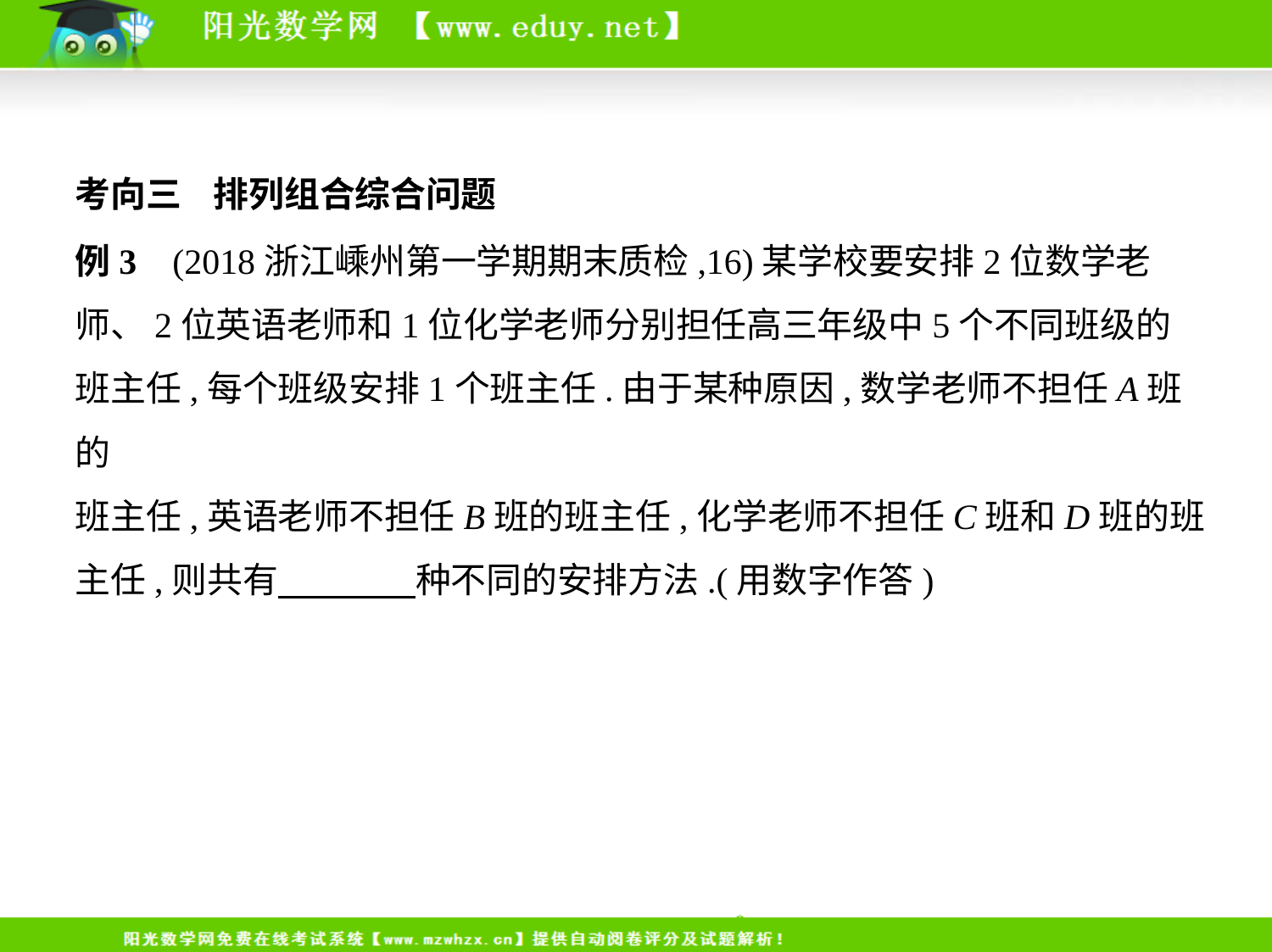

考向三    排列组合综合问题
例3    (2018浙江嵊州第一学期期末质检,16)某学校要安排2位数学老
师、2位英语老师和1位化学老师分别担任高三年级中5个不同班级的
班主任,每个班级安排1个班主任.由于某种原因,数学老师不担任A班的
班主任,英语老师不担任B班的班主任,化学老师不担任C班和D班的班
主任,则共有　　　    种不同的安排方法.(用数字作答)